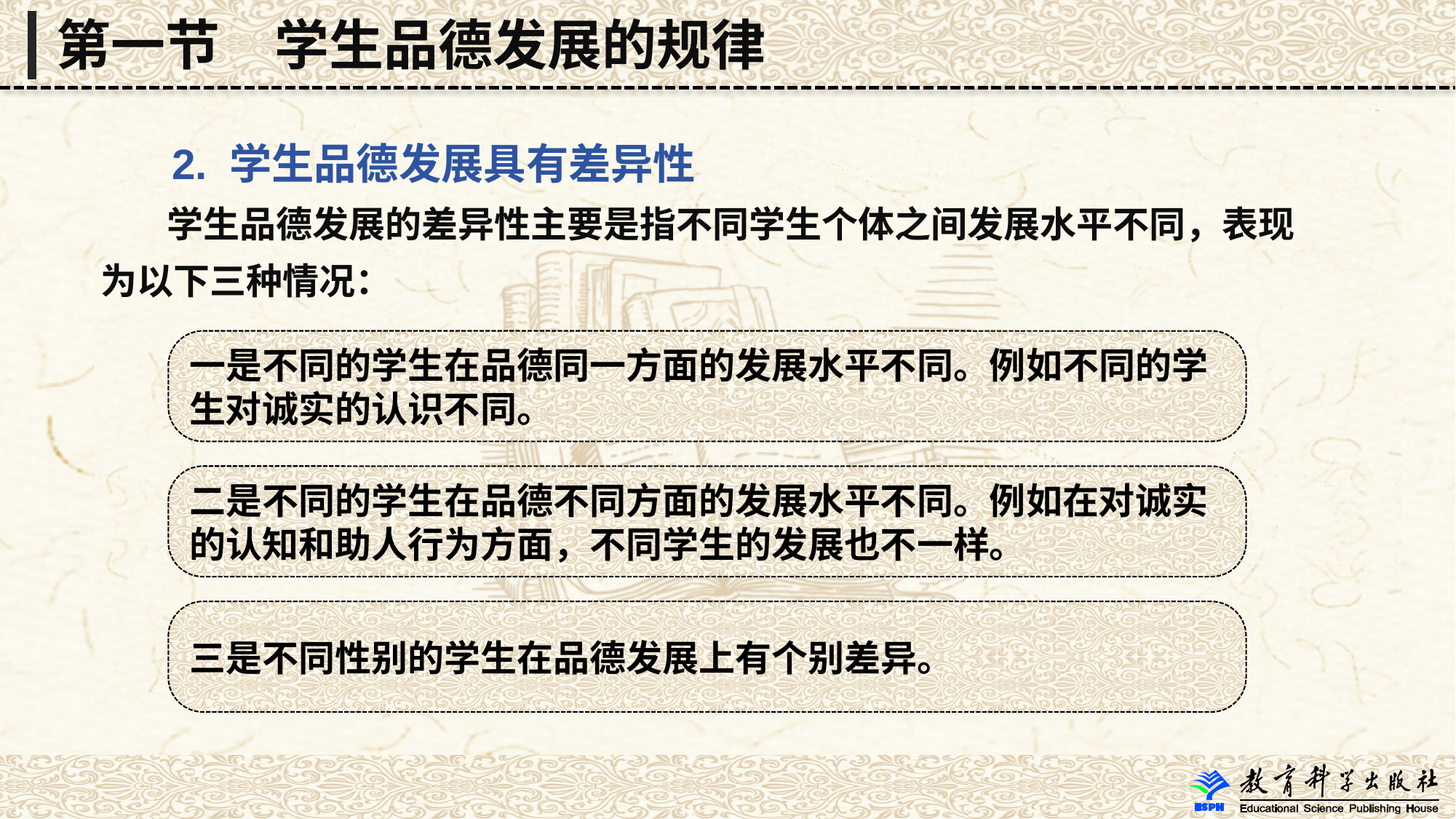

第一节　学生品德发展的规律
       2. 学生品德发展具有差异性
       学生品德发展的差异性主要是指不同学生个体之间发展水平不同，表现
为以下三种情况：
一是不同的学生在品德同一方面的发展水平不同。例如不同的学生对诚实的认识不同。
二是不同的学生在品德不同方面的发展水平不同。例如在对诚实的认知和助人行为方面，不同学生的发展也不一样。
三是不同性别的学生在品德发展上有个别差异。